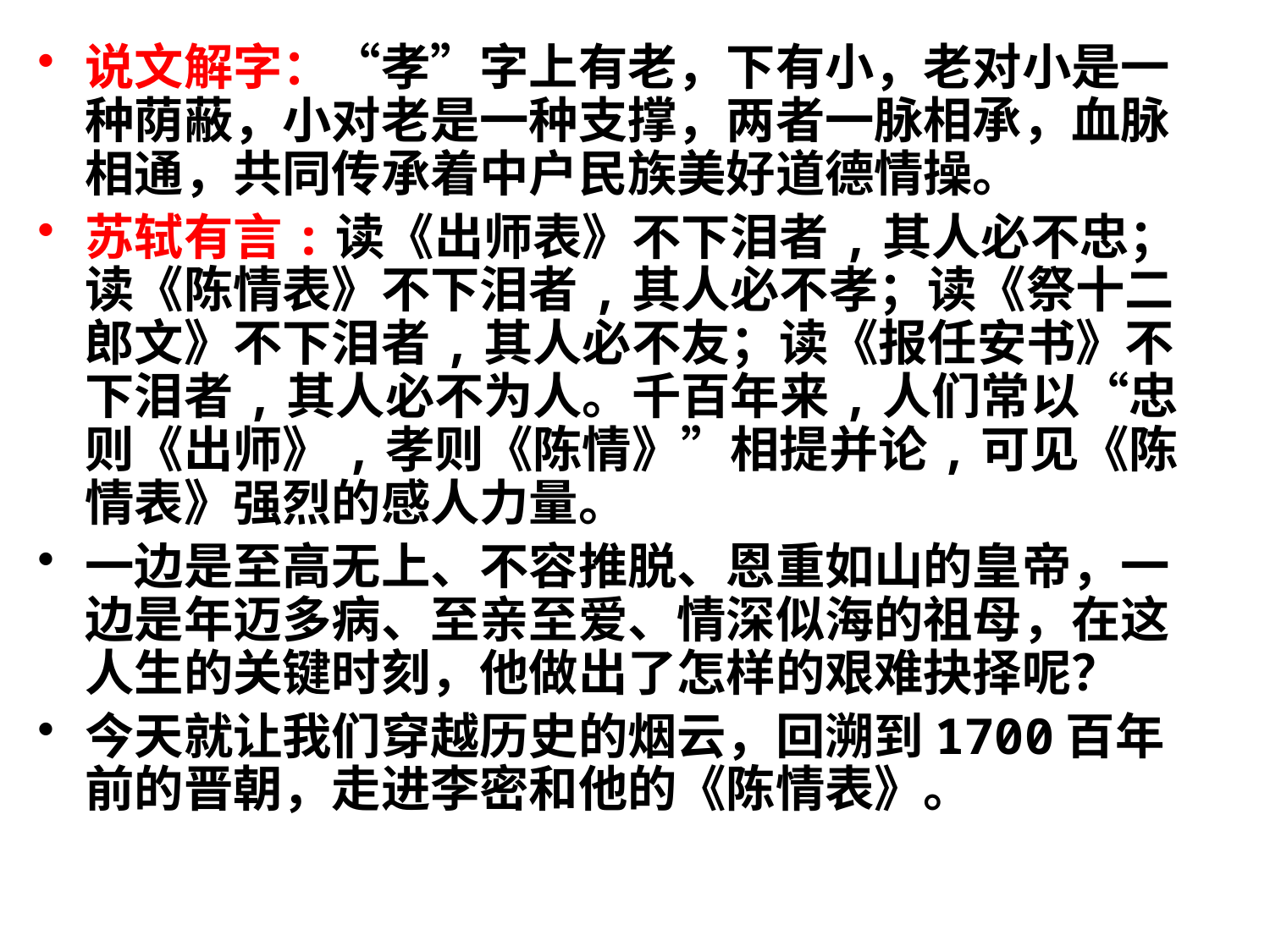

说文解字：“孝”字上有老，下有小，老对小是一种荫蔽，小对老是一种支撑，两者一脉相承，血脉相通，共同传承着中户民族美好道德情操。
苏轼有言:读《出师表》不下泪者,其人必不忠；读《陈情表》不下泪者,其人必不孝；读《祭十二郎文》不下泪者,其人必不友；读《报任安书》不下泪者,其人必不为人。千百年来,人们常以“忠则《出师》,孝则《陈情》”相提并论,可见《陈情表》强烈的感人力量。
一边是至高无上、不容推脱、恩重如山的皇帝，一边是年迈多病、至亲至爱、情深似海的祖母，在这人生的关键时刻，他做出了怎样的艰难抉择呢？
今天就让我们穿越历史的烟云，回溯到1700百年前的晋朝，走进李密和他的《陈情表》。